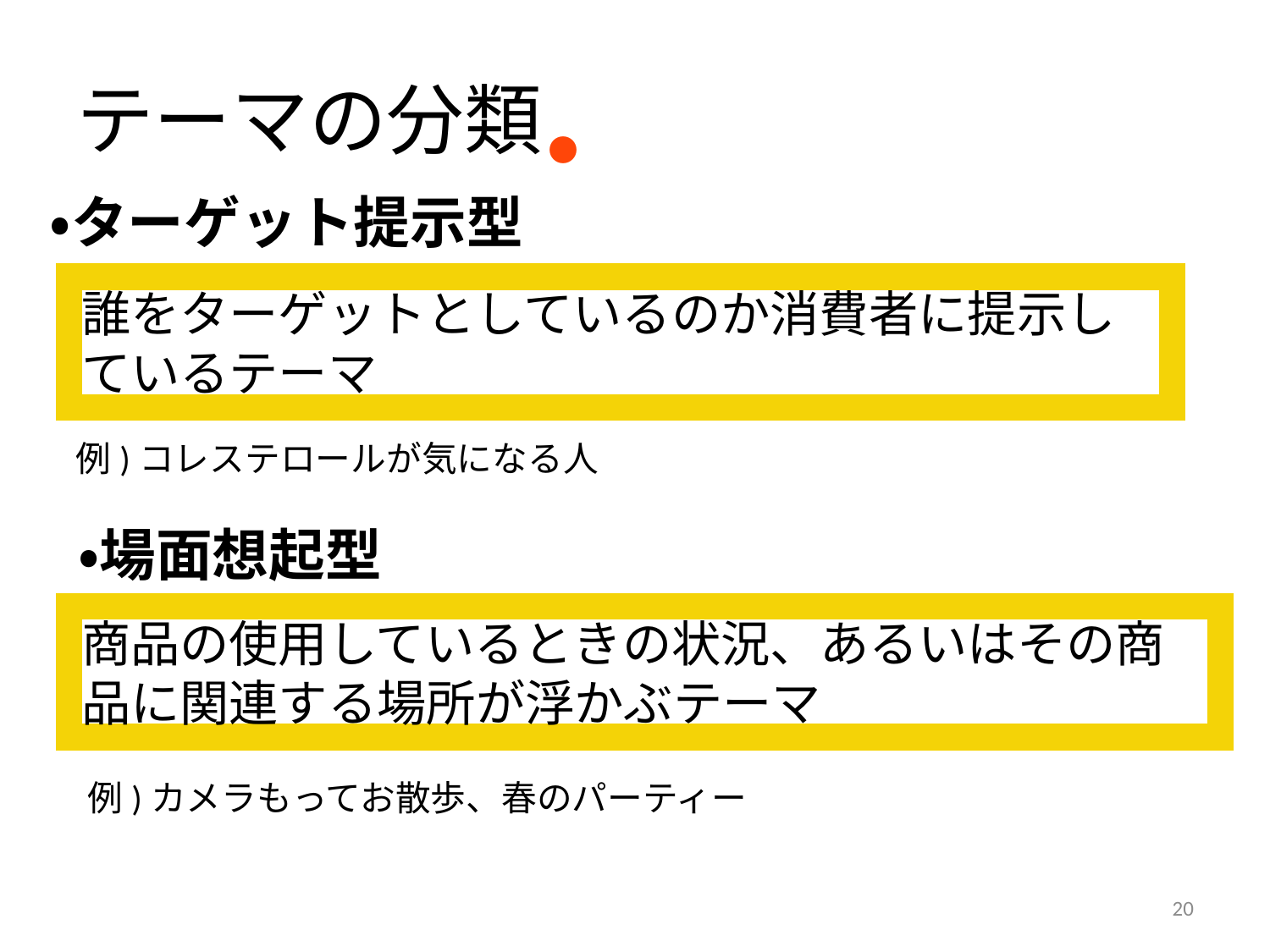

# テーマの分類
・
・ターゲット提示型
誰をターゲットとしているのか消費者に提示しているテーマ
例)コレステロールが気になる人
・場面想起型
商品の使用しているときの状況、あるいはその商品に関連する場所が浮かぶテーマ
例)カメラもってお散歩、春のパーティー
20